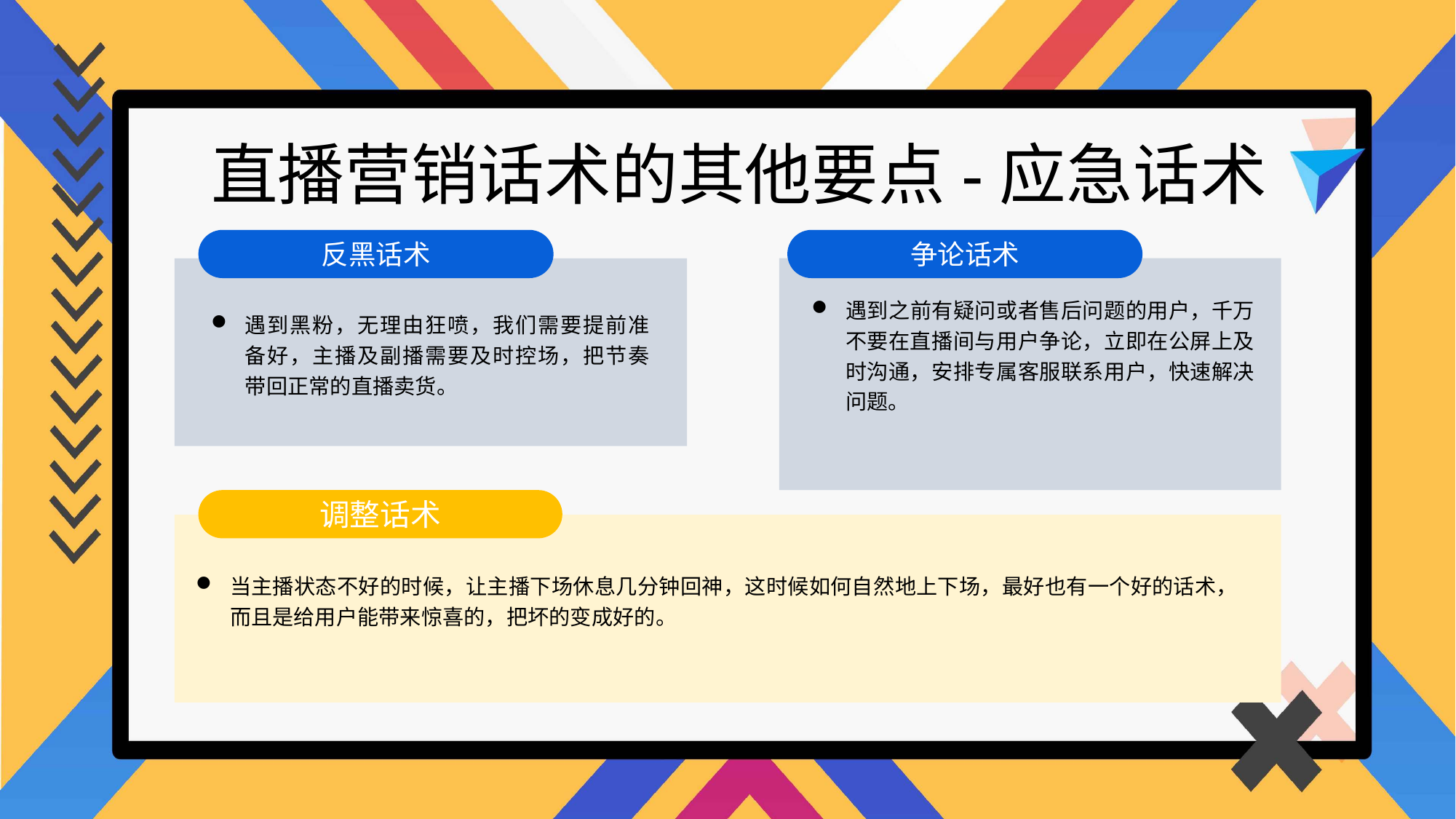

直播营销话术的其他要点-应急话术
反黑话术
争论话术

遇到之前有疑问或者售后问题的用户，千万不要在直播间与用户争论，立即在公屏上及时沟通，安排专属客服联系用户，快速解决问题。
遇到黑粉，无理由狂喷，我们需要提前准备好，主播及副播需要及时控场，把节奏带回正常的直播卖货。
调整话术

当主播状态不好的时候，让主播下场休息几分钟回神，这时候如何自然地上下场，最好也有一个好的话术，而且是给用户能带来惊喜的，把坏的变成好的。